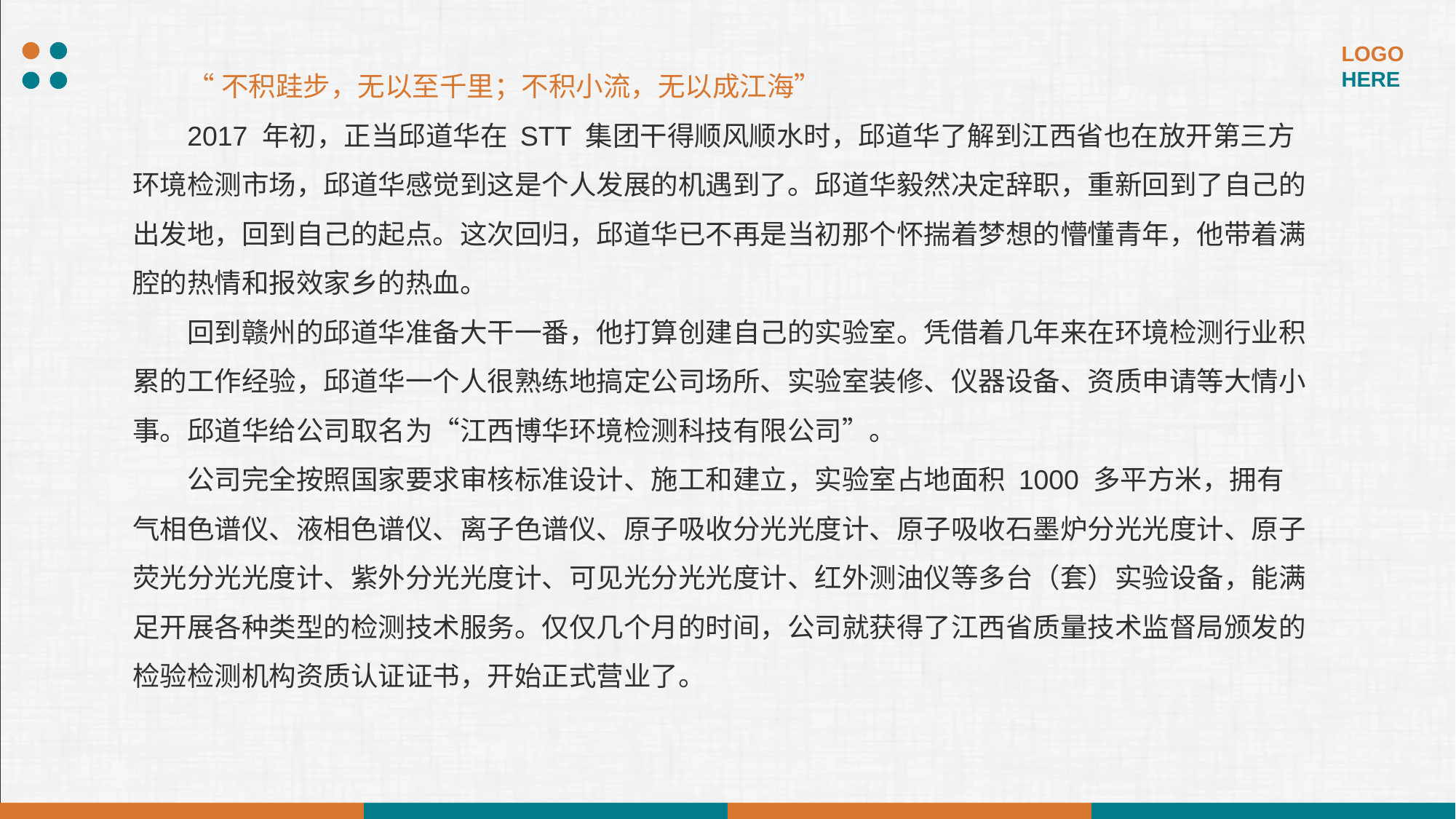

“不积跬步，无以至千里；不积小流，无以成江海”
2017 年初，正当邱道华在 STT 集团干得顺风顺水时，邱道华了解到江西省也在放开第三方环境检测市场，邱道华感觉到这是个人发展的机遇到了。邱道华毅然决定辞职，重新回到了自己的出发地，回到自己的起点。这次回归，邱道华已不再是当初那个怀揣着梦想的懵懂青年，他带着满腔的热情和报效家乡的热血。
回到赣州的邱道华准备大干一番，他打算创建自己的实验室。凭借着几年来在环境检测行业积累的工作经验，邱道华一个人很熟练地搞定公司场所、实验室装修、仪器设备、资质申请等大情小事。邱道华给公司取名为“江西博华环境检测科技有限公司”。
公司完全按照国家要求审核标准设计、施工和建立，实验室占地面积 1000 多平方米，拥有气相色谱仪、液相色谱仪、离子色谱仪、原子吸收分光光度计、原子吸收石墨炉分光光度计、原子荧光分光光度计、紫外分光光度计、可见光分光光度计、红外测油仪等多台（套）实验设备，能满足开展各种类型的检测技术服务。仅仅几个月的时间，公司就获得了江西省质量技术监督局颁发的检验检测机构资质认证证书，开始正式营业了。